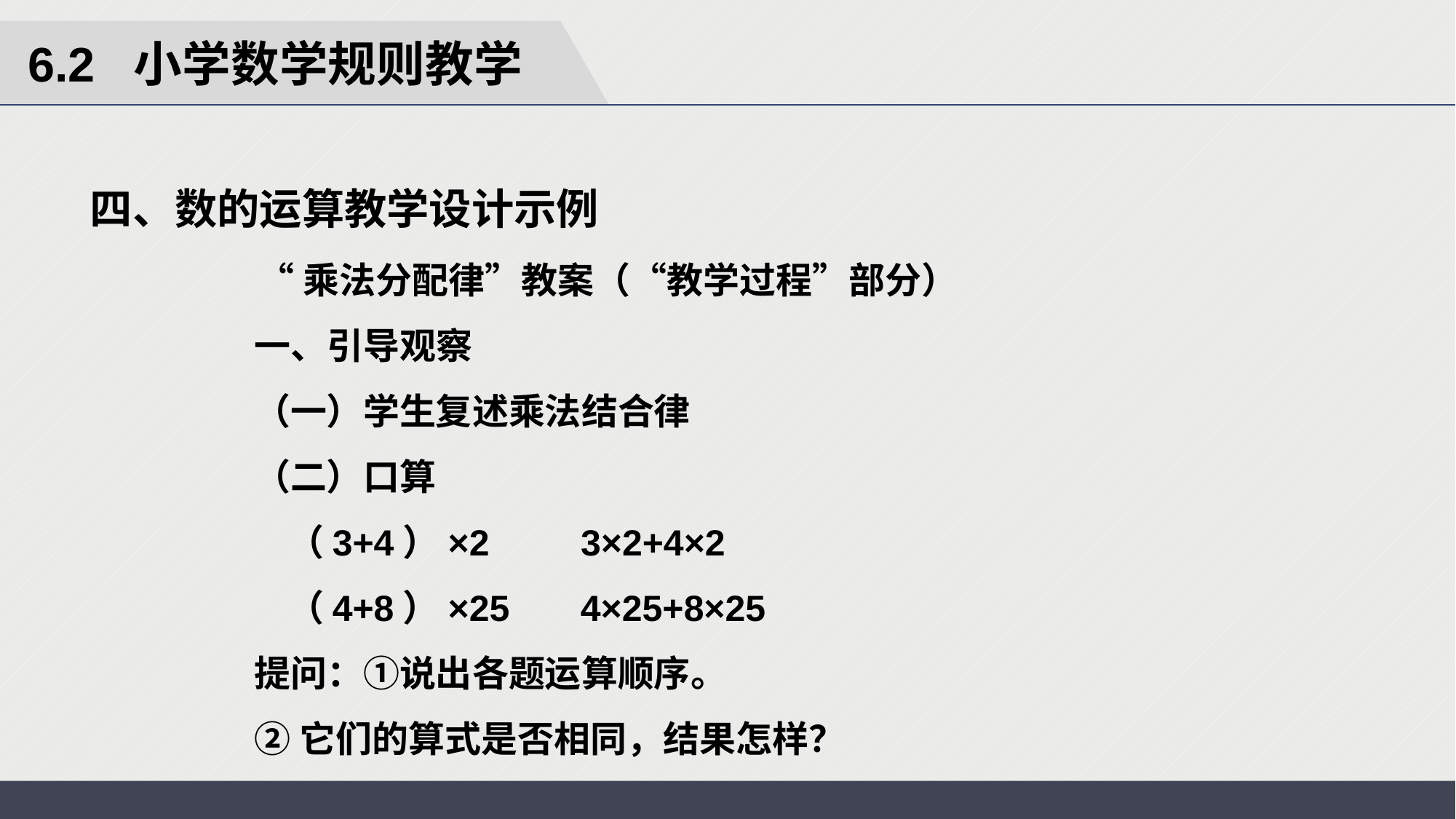

6.2  小学数学规则教学
四、数的运算教学设计示例
“乘法分配律”教案（“教学过程”部分）
一、引导观察
（一）学生复述乘法结合律
（二）口算
   （3+4）×2         3×2+4×2
   （4+8）×25       4×25+8×25
提问：①说出各题运算顺序。
②它们的算式是否相同，结果怎样？